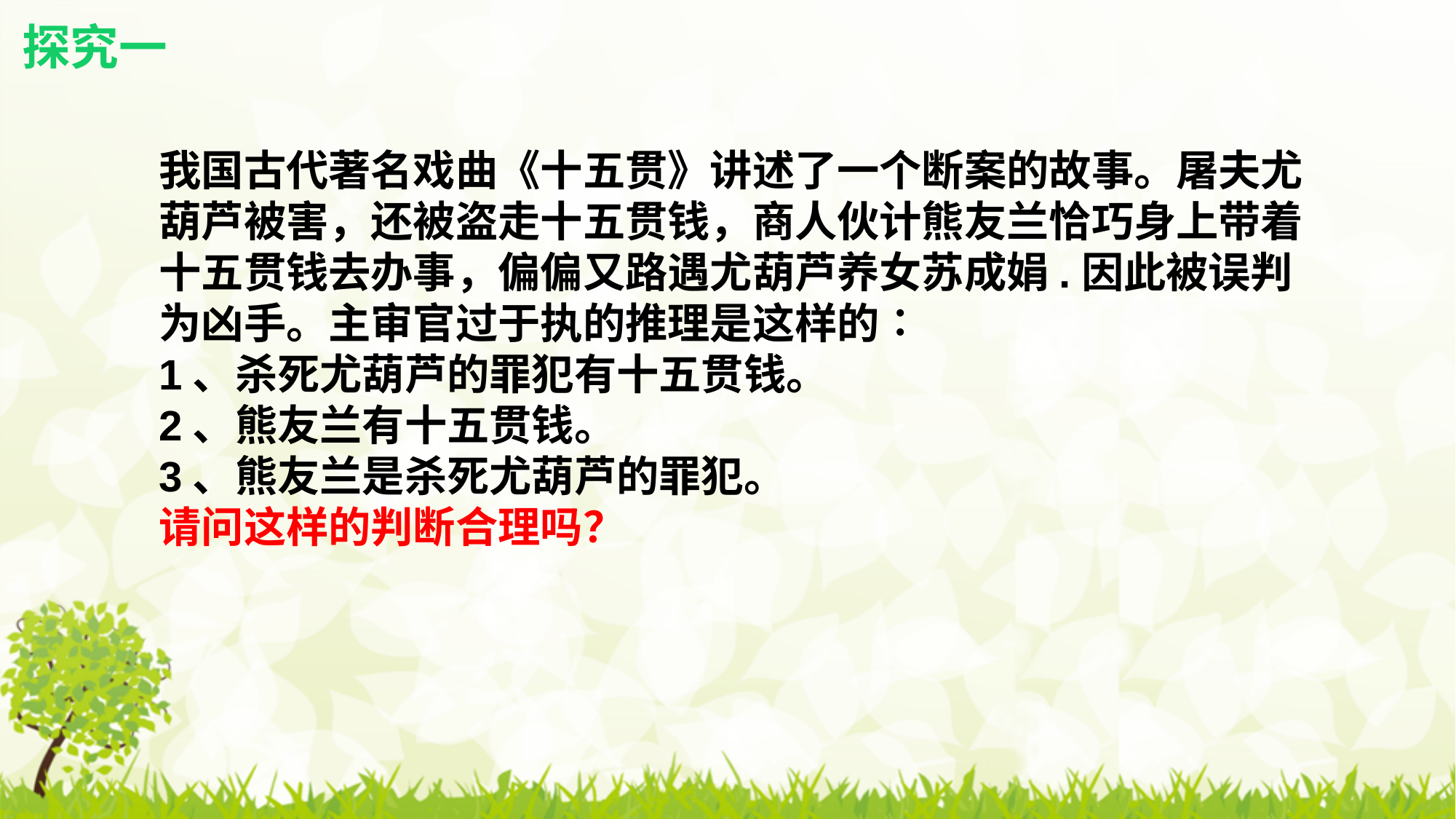

探究一
我国古代著名戏曲《十五贯》讲述了一个断案的故事。屠夫尤葫芦被害，还被盗走十五贯钱，商人伙计熊友兰恰巧身上带着十五贯钱去办事，偏偏又路遇尤葫芦养女苏成娟.因此被误判为凶手。主审官过于执的推理是这样的∶
1、杀死尤葫芦的罪犯有十五贯钱。
2、熊友兰有十五贯钱。
3、熊友兰是杀死尤葫芦的罪犯。
请问这样的判断合理吗？